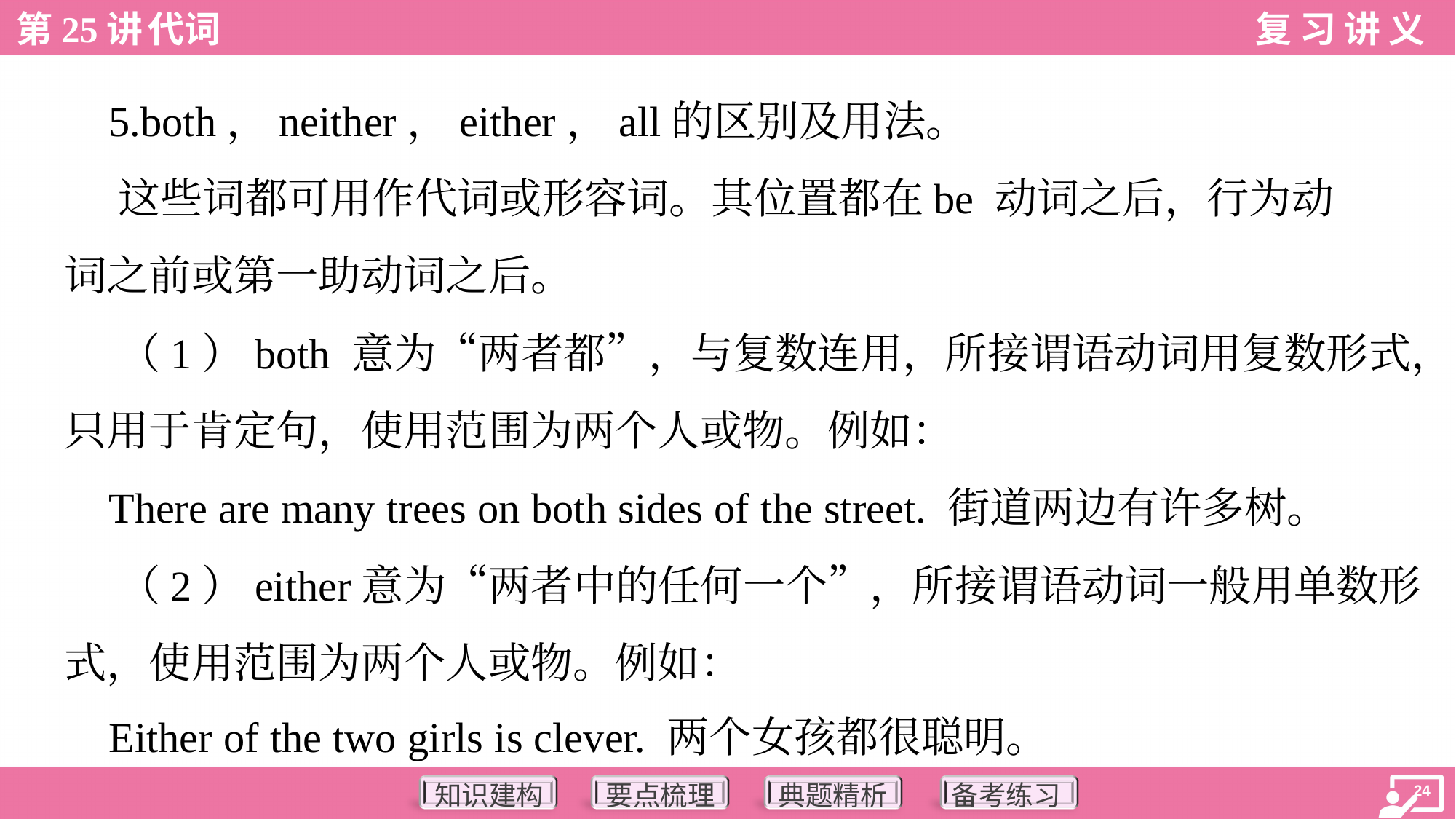

5.both，neither，either，all的区别及用法。
    这些词都可用作代词或形容词。其位置都在be 动词之后，行为动
词之前或第一助动词之后。
    （1）both 意为“两者都”，与复数连用，所接谓语动词用复数形式，
只用于肯定句，使用范围为两个人或物。例如：
    There are many trees on both sides of the street. 街道两边有许多树。
    （2）either意为“两者中的任何一个”，所接谓语动词一般用单数形
式，使用范围为两个人或物。例如：
    Either of the two girls is clever. 两个女孩都很聪明。